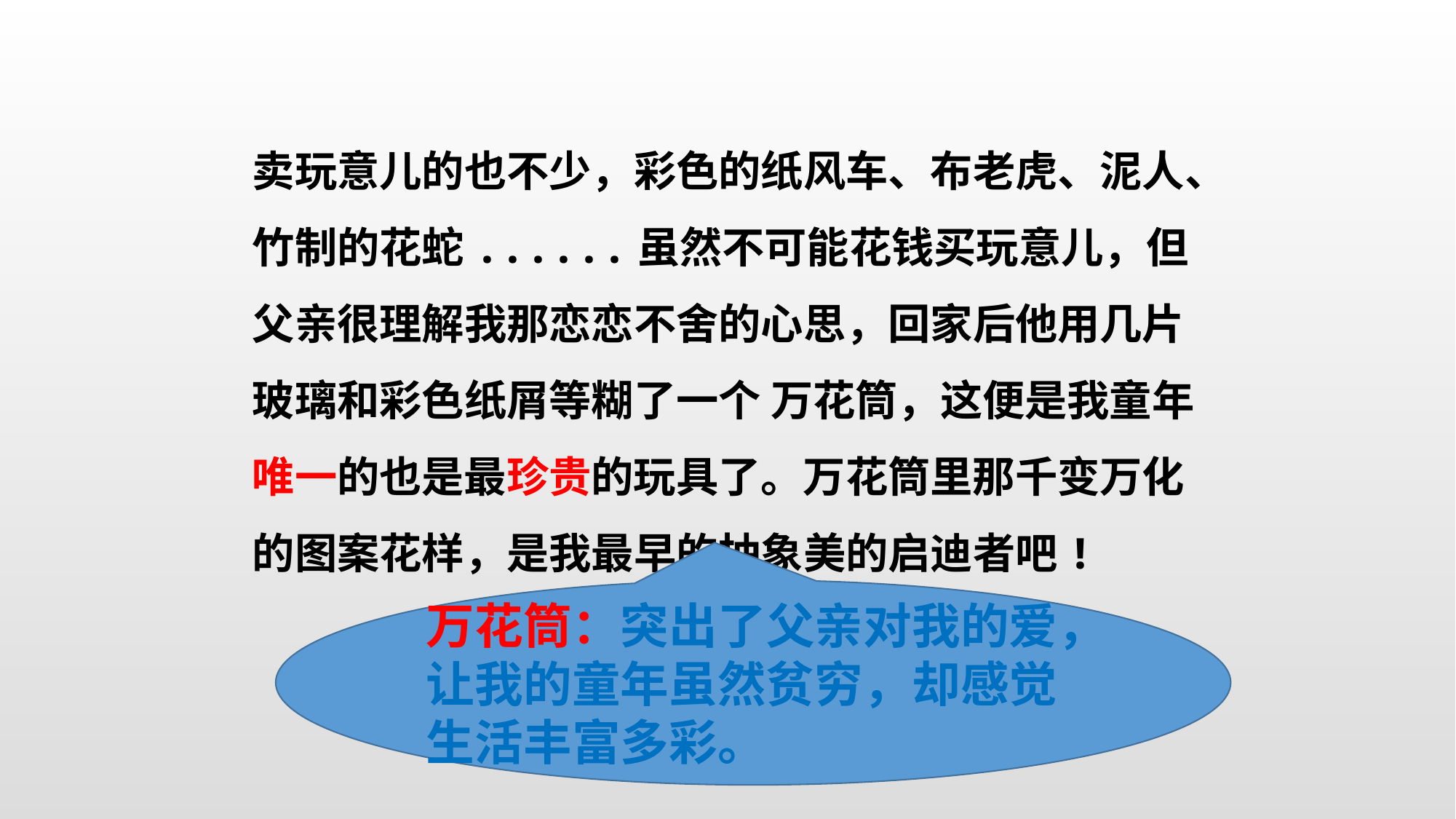

卖玩意儿的也不少，彩色的纸风车、布老虎、泥人、竹制的花蛇......虽然不可能花钱买玩意儿，但父亲很理解我那恋恋不舍的心思，回家后他用几片玻璃和彩色纸屑等糊了一个 万花筒，这便是我童年唯一的也是最珍贵的玩具了。万花筒里那千变万化的图案花样，是我最早的抽象美的启迪者吧!
万花筒：突出了父亲对我的爱，让我的童年虽然贫穷，却感觉生活丰富多彩。